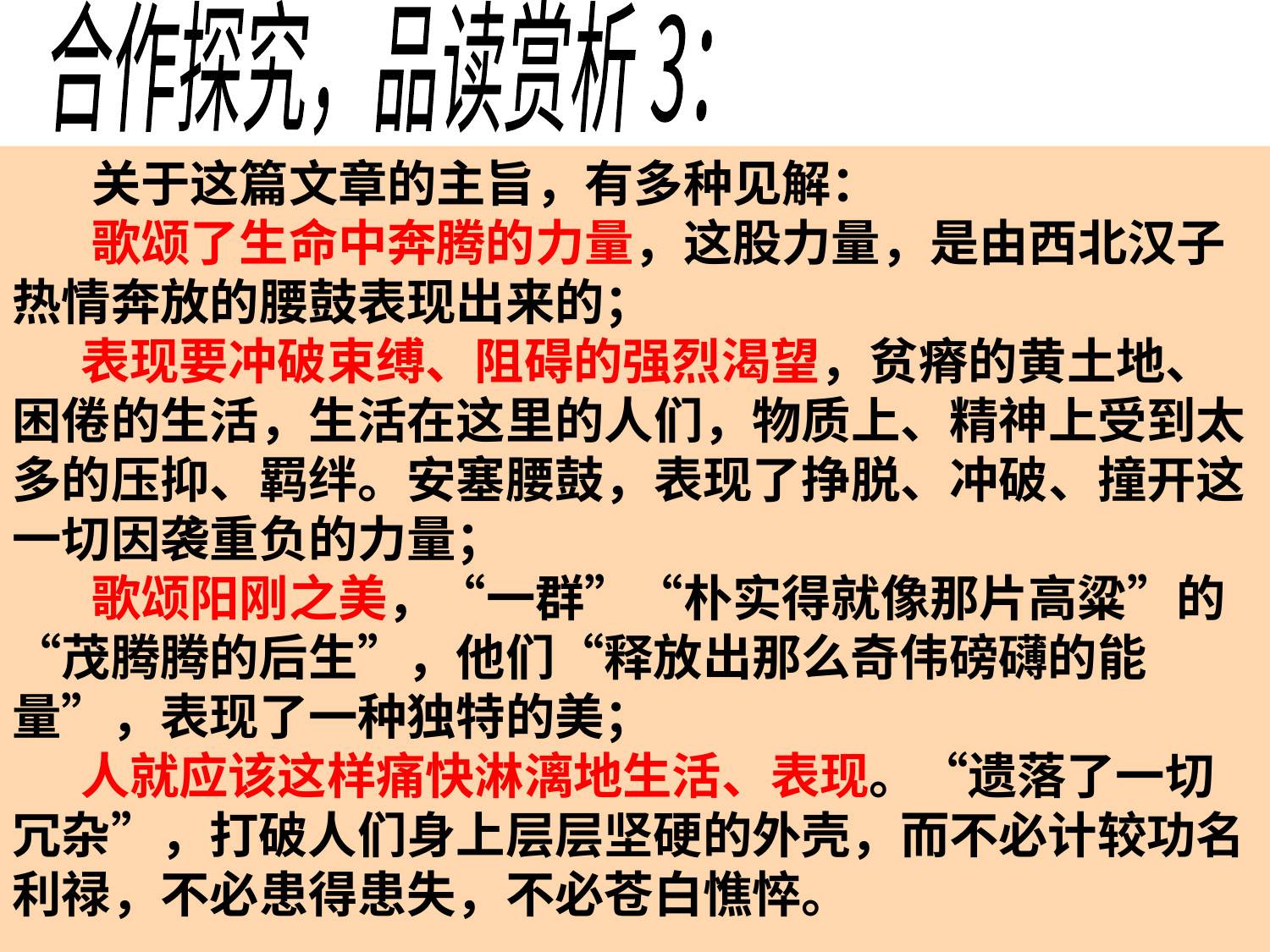

合作探究，品读赏析 3：
      关于这篇文章的主旨，有多种见解：
      歌颂了生命中奔腾的力量，这股力量，是由西北汉子热情奔放的腰鼓表现出来的；
     表现要冲破束缚、阻碍的强烈渴望，贫瘠的黄土地、困倦的生活，生活在这里的人们，物质上、精神上受到太多的压抑、羁绊。安塞腰鼓，表现了挣脱、冲破、撞开这一切因袭重负的力量；
      歌颂阳刚之美，“一群”“朴实得就像那片高粱”的“茂腾腾的后生”，他们“释放出那么奇伟磅礴的能量”，表现了一种独特的美；
     人就应该这样痛快淋漓地生活、表现。“遗落了一切冗杂”，打破人们身上层层坚硬的外壳，而不必计较功名利禄，不必患得患失，不必苍白憔悴。